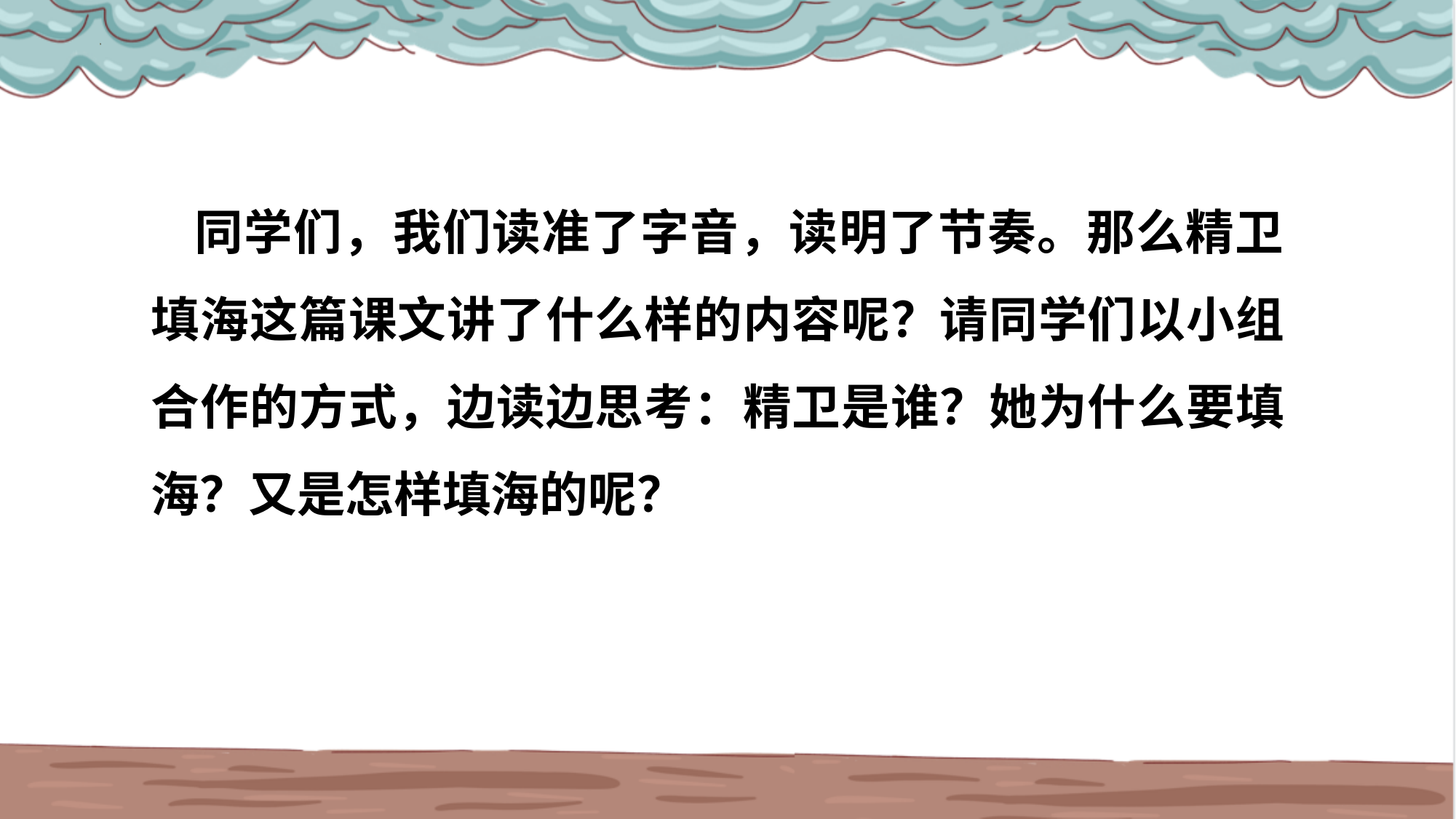

同学们，我们读准了字音，读明了节奏。那么精卫填海这篇课文讲了什么样的内容呢？请同学们以小组合作的方式，边读边思考：精卫是谁？她为什么要填海？又是怎样填海的呢？